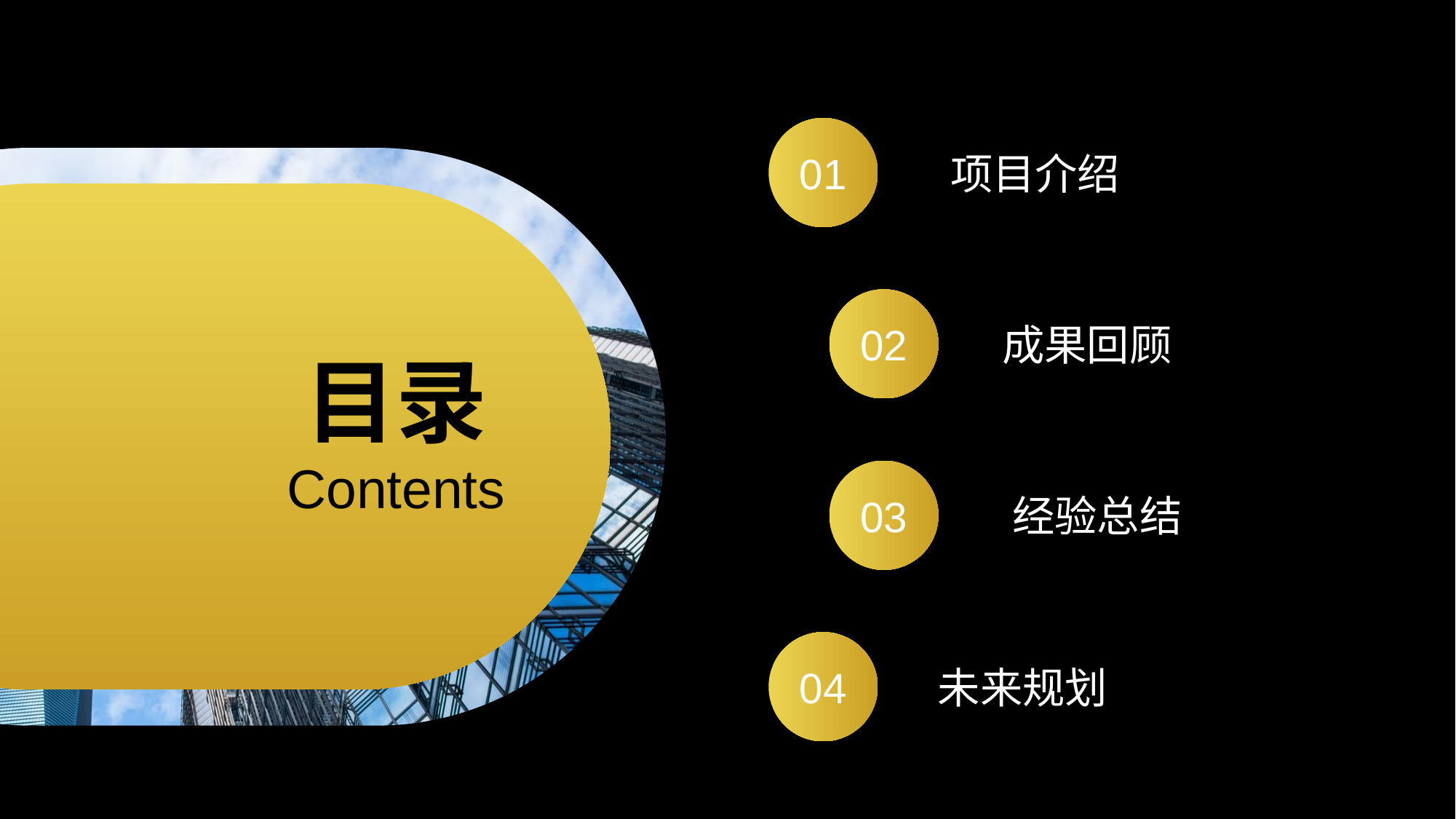

01
项目介绍
02
成果回顾
03
经验总结
04
未来规划